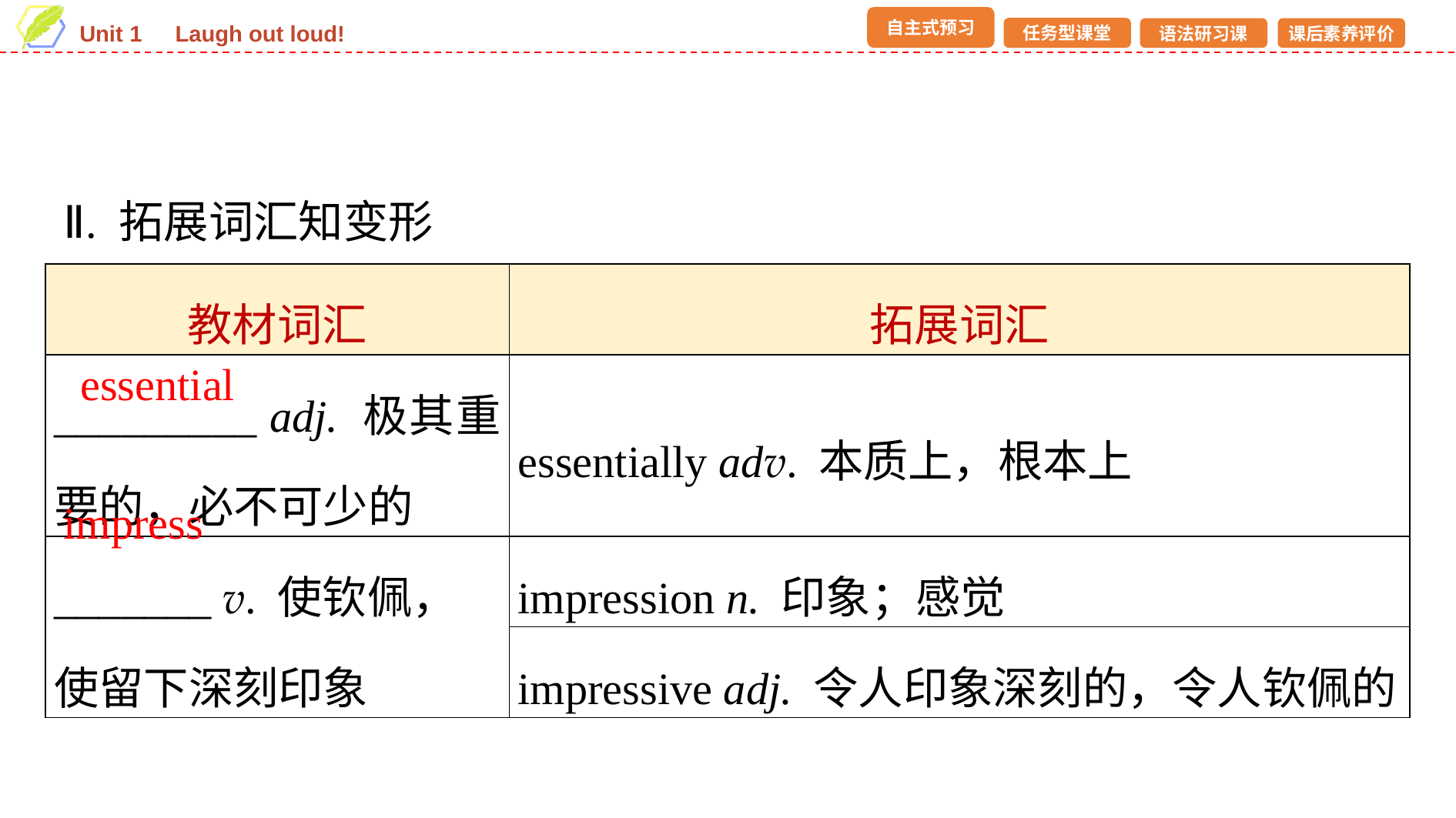

Ⅱ. 拓展词汇知变形
| 教材词汇 | 拓展词汇 |
| --- | --- |
| \_\_\_\_\_\_\_\_\_ adj. 极其重要的，必不可少的 | essentially adv. 本质上，根本上 |
| \_\_\_\_\_\_\_ v. 使钦佩，使留下深刻印象 | impression n. 印象；感觉 |
|  | impressive adj. 令人印象深刻的，令人钦佩的 |
essential
impress